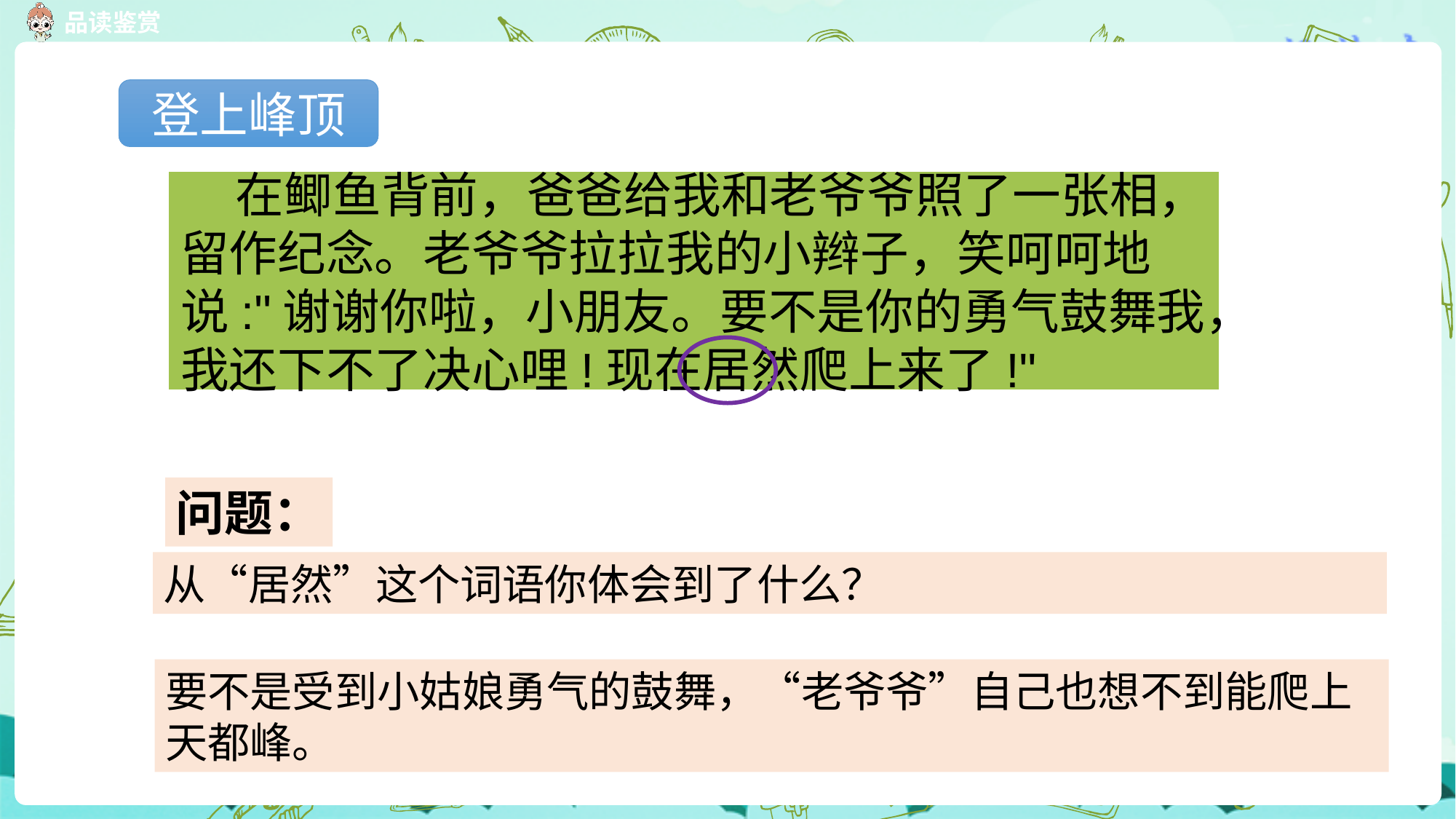

登上峰顶
    在鲫鱼背前，爸爸给我和老爷爷照了一张相，留作纪念。老爷爷拉拉我的小辫子，笑呵呵地说:"谢谢你啦，小朋友。要不是你的勇气鼓舞我，我还下不了决心哩!现在居然爬上来了!"

问题：
从“居然”这个词语你体会到了什么？
要不是受到小姑娘勇气的鼓舞，“老爷爷”自己也想不到能爬上天都峰。